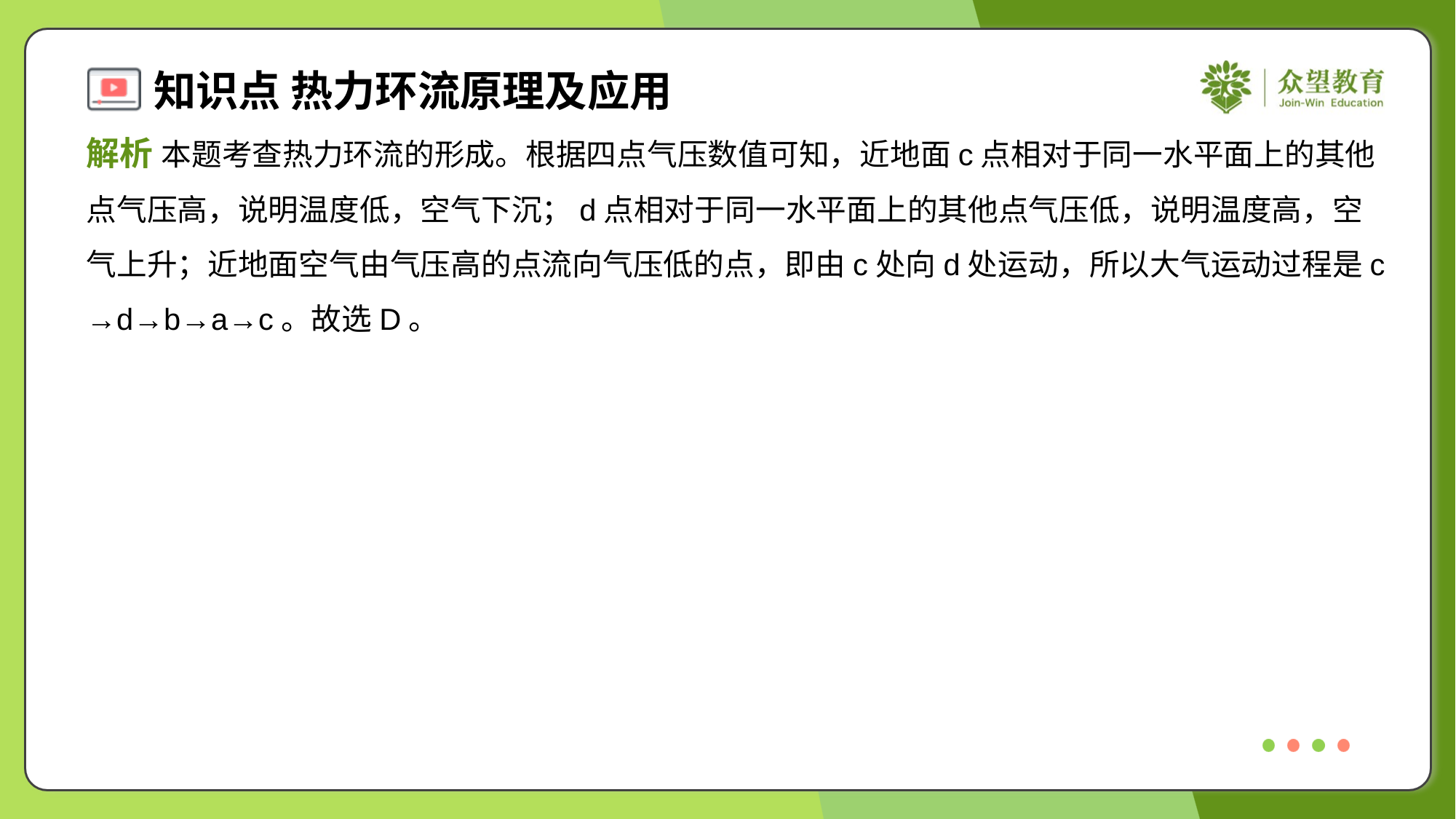

解析 本题考查热力环流的形成。根据四点气压数值可知，近地面c点相对于同一水平面上的其他
点气压高，说明温度低，空气下沉；d点相对于同一水平面上的其他点气压低，说明温度高，空
气上升；近地面空气由气压高的点流向气压低的点，即由c处向d处运动，所以大气运动过程是c
→d→b→a→c。故选D。